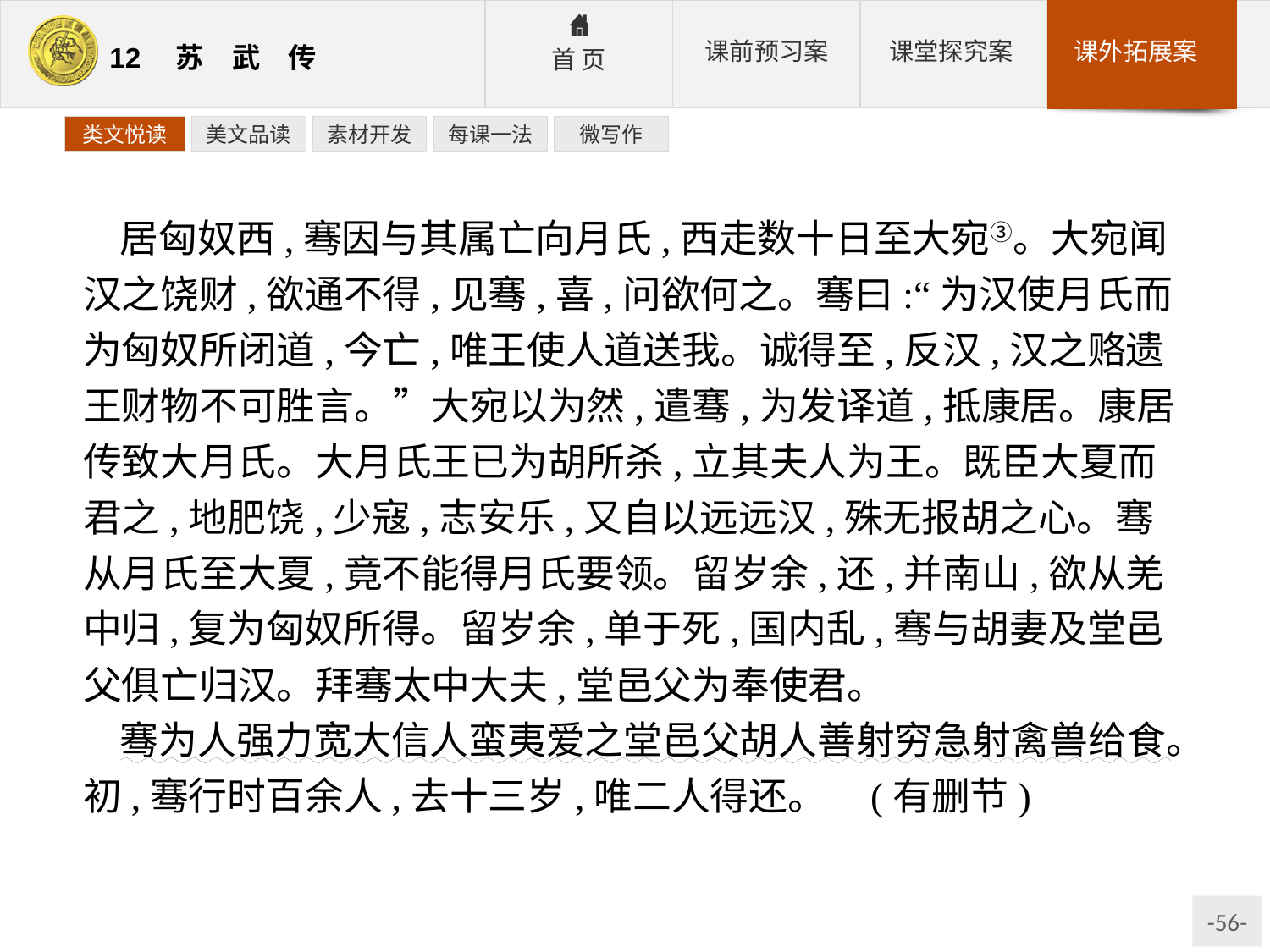

类文悦读
美文品读
素材开发
每课一法
微写作
居匈奴西,骞因与其属亡向月氏,西走数十日至大宛③。大宛闻汉之饶财,欲通不得,见骞,喜,问欲何之。骞曰:“为汉使月氏而为匈奴所闭道,今亡,唯王使人道送我。诚得至,反汉,汉之赂遗王财物不可胜言。”大宛以为然,遣骞,为发译道,抵康居。康居传致大月氏。大月氏王已为胡所杀,立其夫人为王。既臣大夏而君之,地肥饶,少寇,志安乐,又自以远远汉,殊无报胡之心。骞从月氏至大夏,竟不能得月氏要领。留岁余,还,并南山,欲从羌中归,复为匈奴所得。留岁余,单于死,国内乱,骞与胡妻及堂邑父俱亡归汉。拜骞太中大夫,堂邑父为奉使君。
骞为人强力宽大信人蛮夷爱之堂邑父胡人善射穷急射禽兽给食。初,骞行时百余人,去十三岁,唯二人得还。    (有删节)